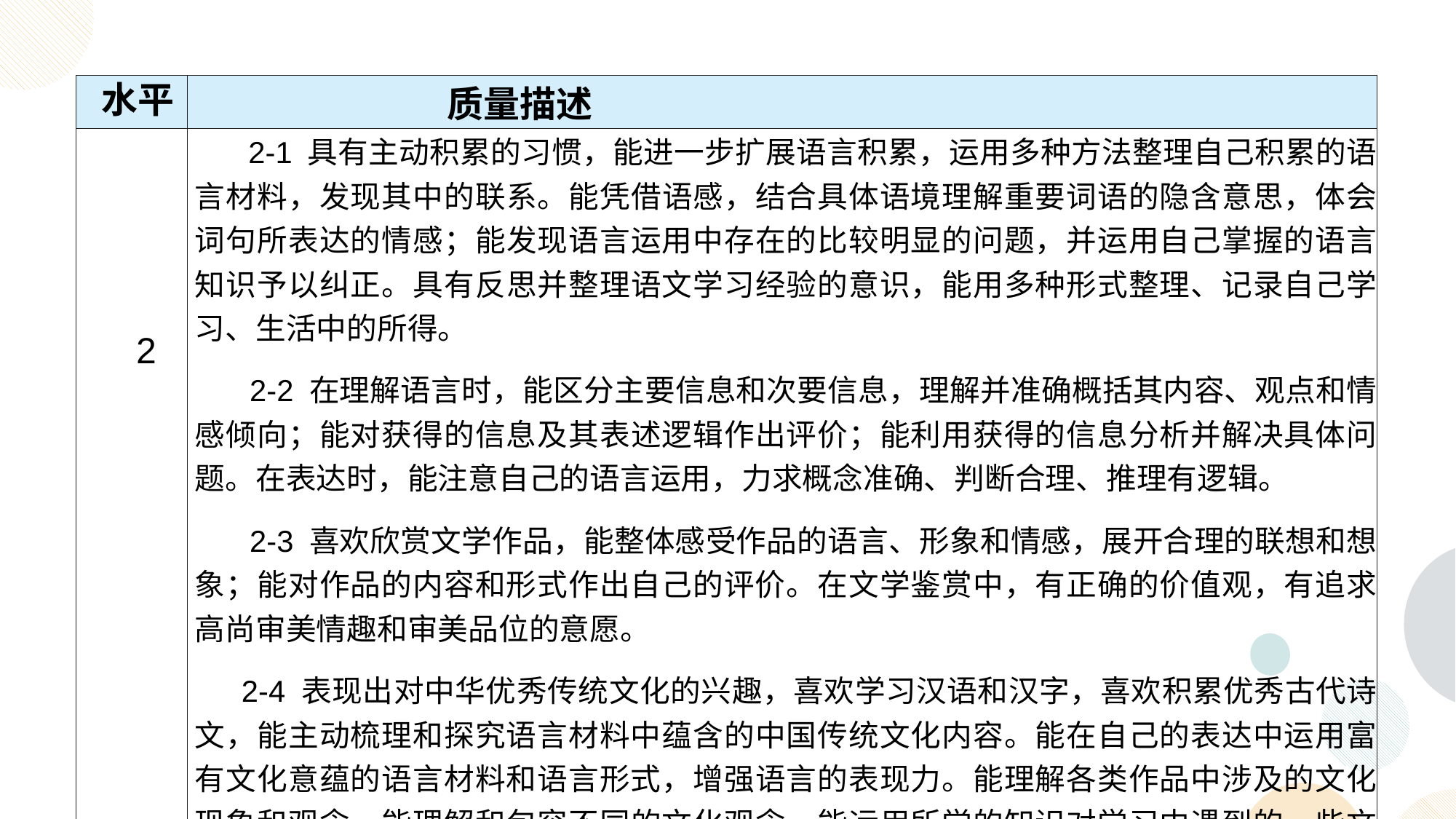

水平
|  | 质量描述 |
| --- | --- |
| 2 | 2-1 具有主动积累的习惯，能进一步扩展语言积累，运用多种方法整理自己积累的语言材料，发现其中的联系。能凭借语感，结合具体语境理解重要词语的隐含意思，体会词句所表达的情感；能发现语言运用中存在的比较明显的问题，并运用自己掌握的语言知识予以纠正。具有反思并整理语文学习经验的意识，能用多种形式整理、记录自己学习、生活中的所得。 2-2 在理解语言时，能区分主要信息和次要信息，理解并准确概括其内容、观点和情感倾向；能对获得的信息及其表述逻辑作出评价；能利用获得的信息分析并解决具体问题。在表达时，能注意自己的语言运用，力求概念准确、判断合理、推理有逻辑。 2-3 喜欢欣赏文学作品，能整体感受作品的语言、形象和情感，展开合理的联想和想象；能对作品的内容和形式作出自己的评价。在文学鉴赏中，有正确的价值观，有追求高尚审美情趣和审美品位的意愿。 2-4 表现出对中华优秀传统文化的兴趣，喜欢学习汉语和汉字，喜欢积累优秀古代诗文，能主动梳理和探究语言材料中蕴含的中国传统文化内容。能在自己的表达中运用富有文化意蕴的语言材料和语言形式，增强语言的表现力。能理解各类作品中涉及的文化现象和观念，能理解和包容不同的文化观念，能运用所学的知识对学习中遇到的一些文化现象发表自己的看法。关注当代语言文化现象，积极参与相关的多种语文实践活动。 |